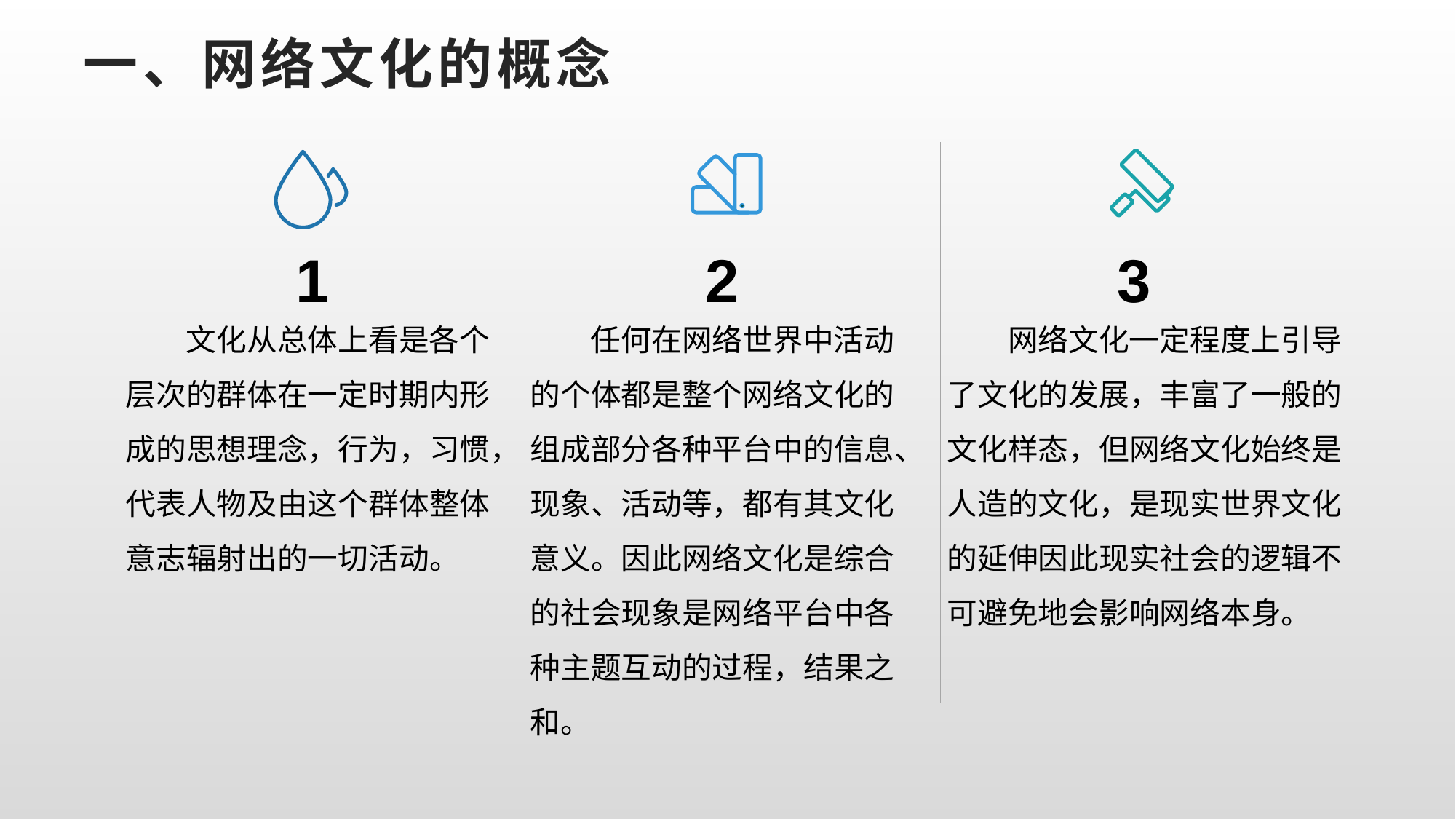

# 一、网络文化的概念

1
2
3
文化从总体上看是各个层次的群体在一定时期内形成的思想理念，行为，习惯，代表人物及由这个群体整体意志辐射出的一切活动。
任何在网络世界中活动的个体都是整个网络文化的组成部分各种平台中的信息、现象、活动等，都有其文化意义。因此网络文化是综合的社会现象是网络平台中各种主题互动的过程，结果之和。
网络文化一定程度上引导了文化的发展，丰富了一般的文化样态，但网络文化始终是人造的文化，是现实世界文化的延伸因此现实社会的逻辑不可避免地会影响网络本身。